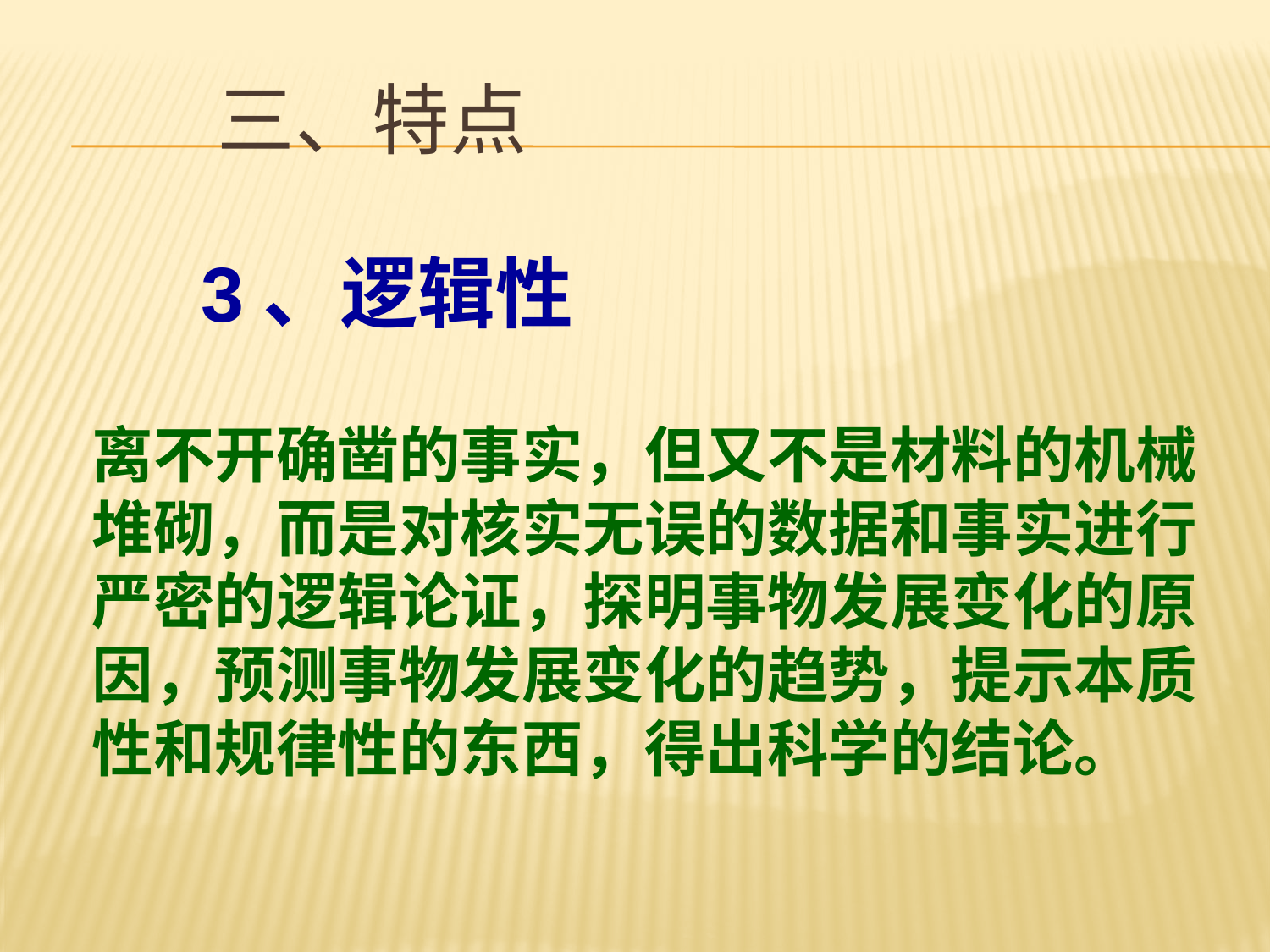

# 三、特点
3、逻辑性

离不开确凿的事实，但又不是材料的机械堆砌，而是对核实无误的数据和事实进行严密的逻辑论证，探明事物发展变化的原因，预测事物发展变化的趋势，提示本质性和规律性的东西，得出科学的结论。